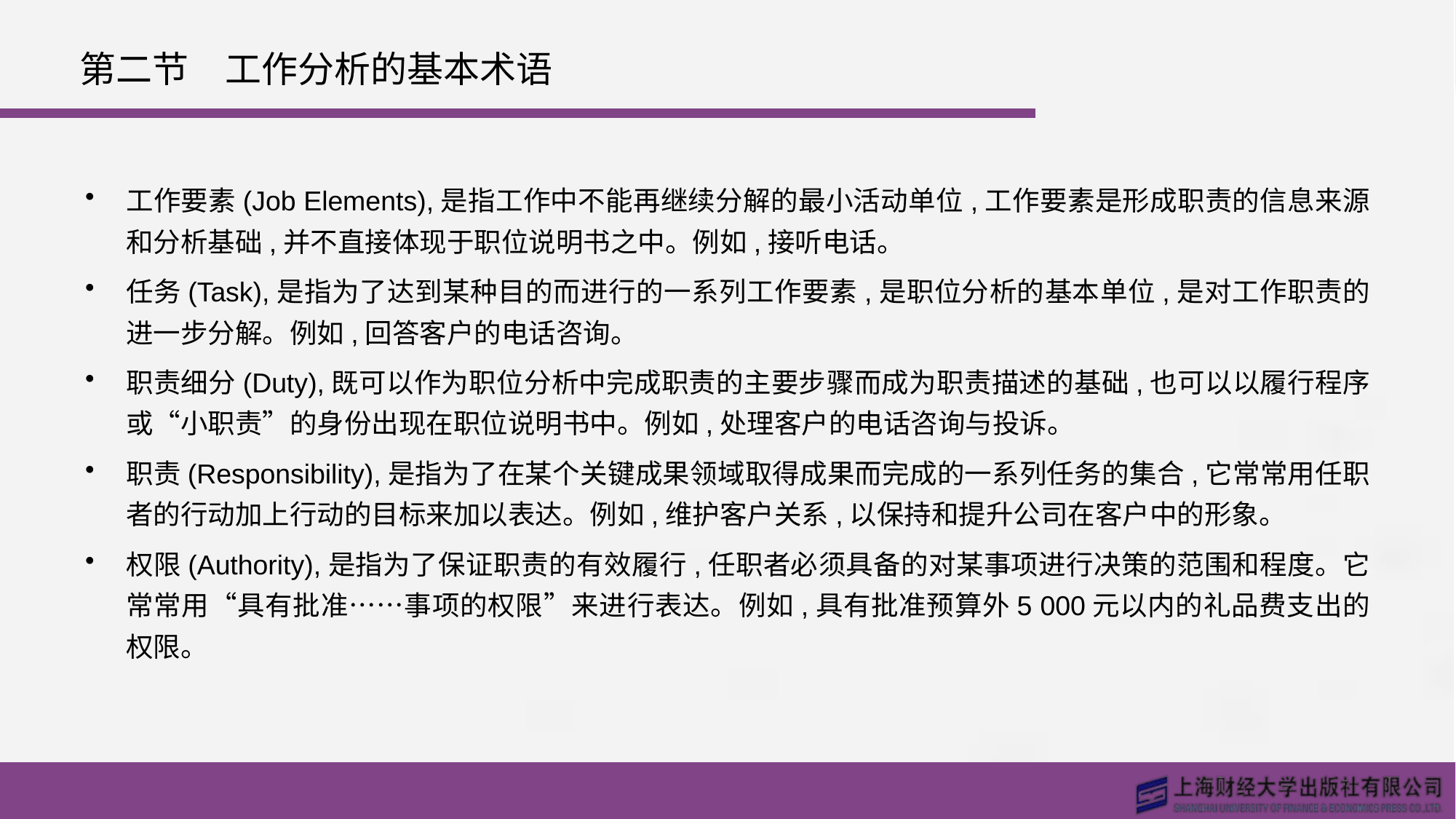

# 第二节　工作分析的基本术语
工作要素(Job Elements),是指工作中不能再继续分解的最小活动单位,工作要素是形成职责的信息来源和分析基础,并不直接体现于职位说明书之中。例如,接听电话。
任务(Task),是指为了达到某种目的而进行的一系列工作要素,是职位分析的基本单位,是对工作职责的进一步分解。例如,回答客户的电话咨询。
职责细分(Duty),既可以作为职位分析中完成职责的主要步骤而成为职责描述的基础,也可以以履行程序或“小职责”的身份出现在职位说明书中。例如,处理客户的电话咨询与投诉。
职责(Responsibility),是指为了在某个关键成果领域取得成果而完成的一系列任务的集合,它常常用任职者的行动加上行动的目标来加以表达。例如,维护客户关系,以保持和提升公司在客户中的形象。
权限(Authority),是指为了保证职责的有效履行,任职者必须具备的对某事项进行决策的范围和程度。它常常用“具有批准……事项的权限”来进行表达。例如,具有批准预算外5 000元以内的礼品费支出的权限。